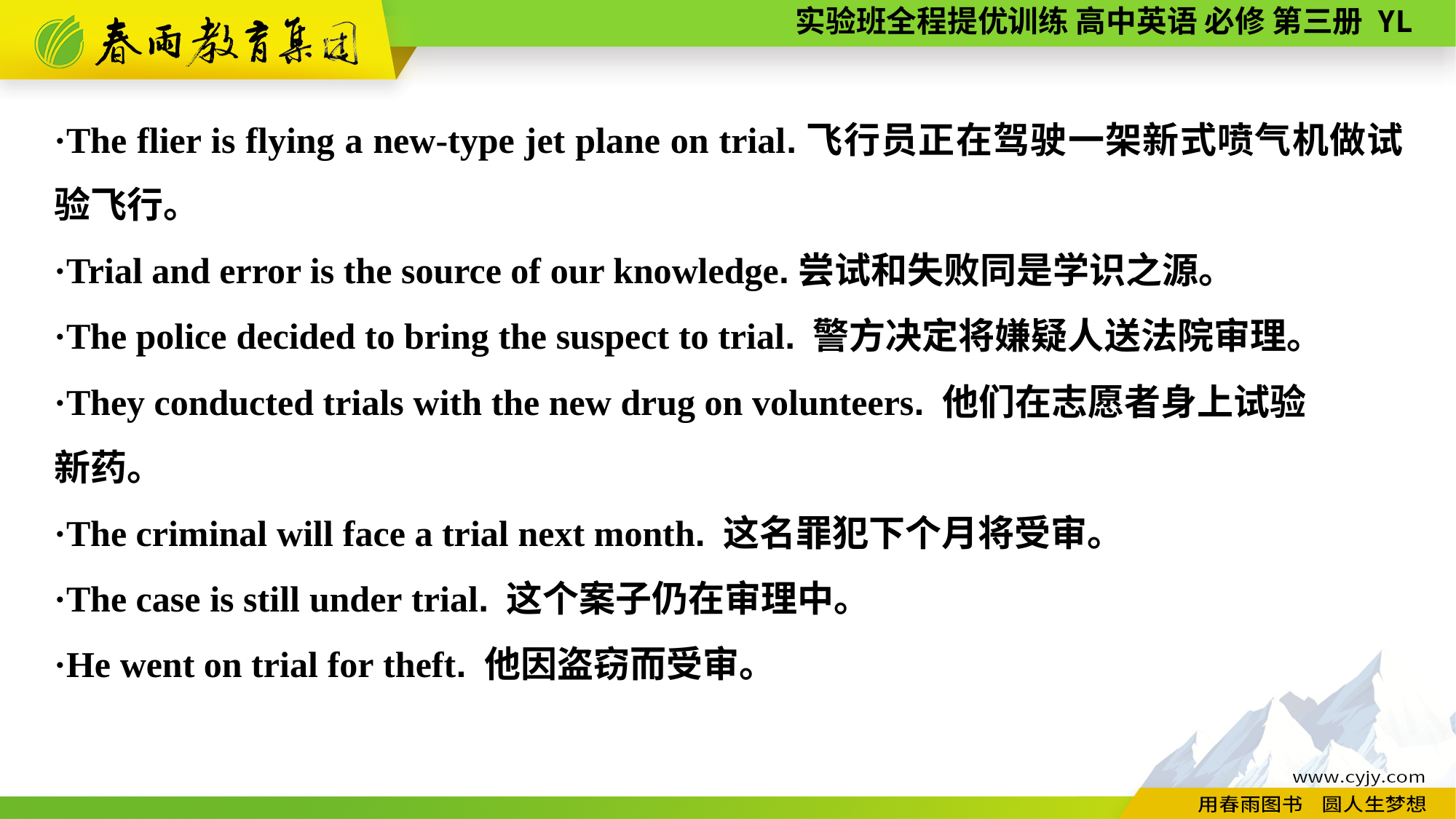

·The flier is flying a new-type jet plane on trial.飞行员正在驾驶一架新式喷气机做试验飞行。
·Trial and error is the source of our knowledge.尝试和失败同是学识之源。
·The police decided to bring the suspect to trial. 警方决定将嫌疑人送法院审理。
·They conducted trials with the new drug on volunteers. 他们在志愿者身上试验
新药。
·The criminal will face a trial next month. 这名罪犯下个月将受审。
·The case is still under trial. 这个案子仍在审理中。
·He went on trial for theft. 他因盗窃而受审。